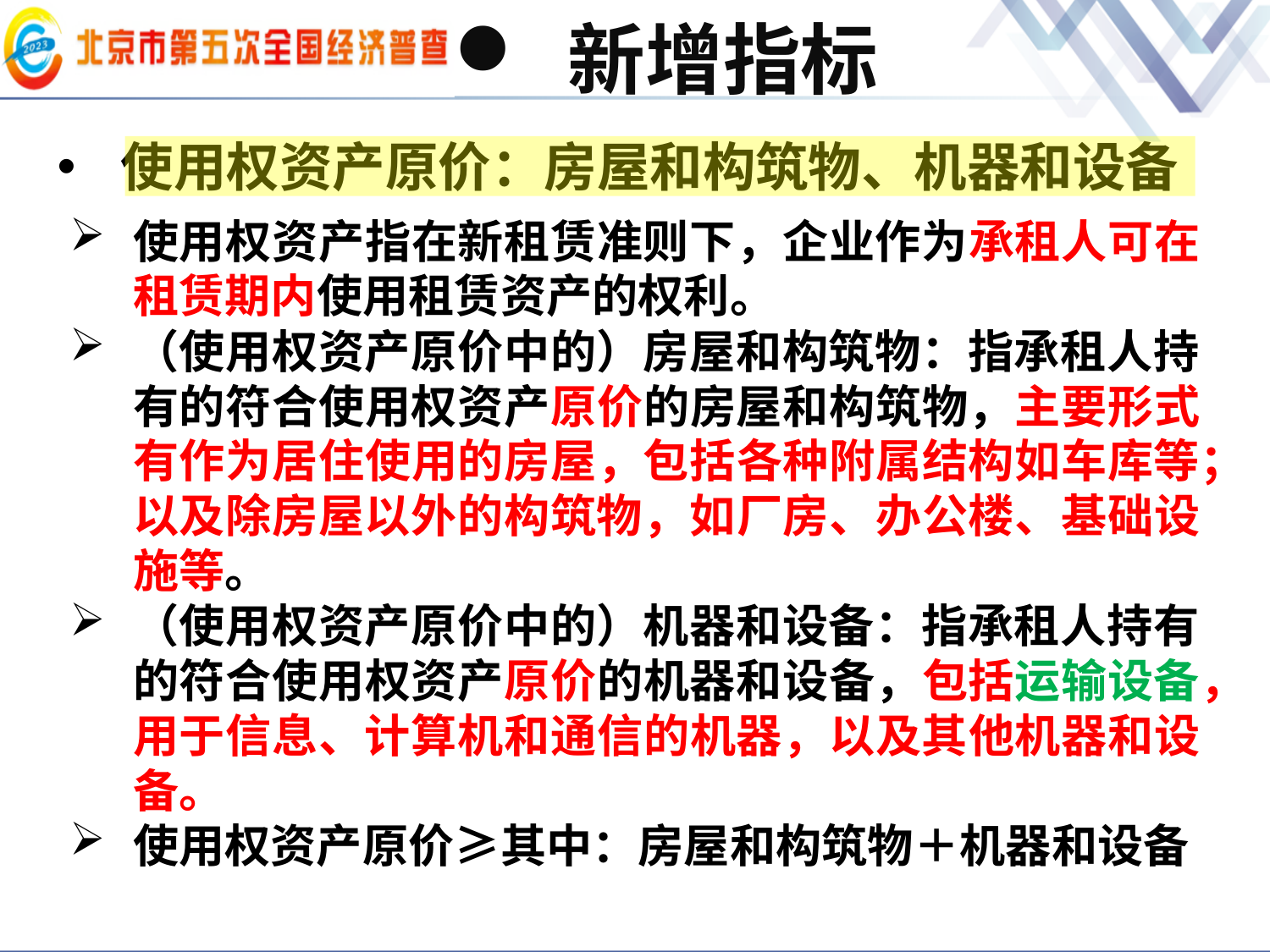

新增指标
# 使用权资产原价：房屋和构筑物、机器和设备

使用权资产指在新租赁准则下，企业作为承租人可在租赁期内使用租赁资产的权利。
（使用权资产原价中的）房屋和构筑物：指承租人持有的符合使用权资产原价的房屋和构筑物，主要形式有作为居住使用的房屋，包括各种附属结构如车库等；以及除房屋以外的构筑物，如厂房、办公楼、基础设施等。
（使用权资产原价中的）机器和设备：指承租人持有的符合使用权资产原价的机器和设备，包括运输设备，用于信息、计算机和通信的机器，以及其他机器和设备。
使用权资产原价≥其中：房屋和构筑物＋机器和设备